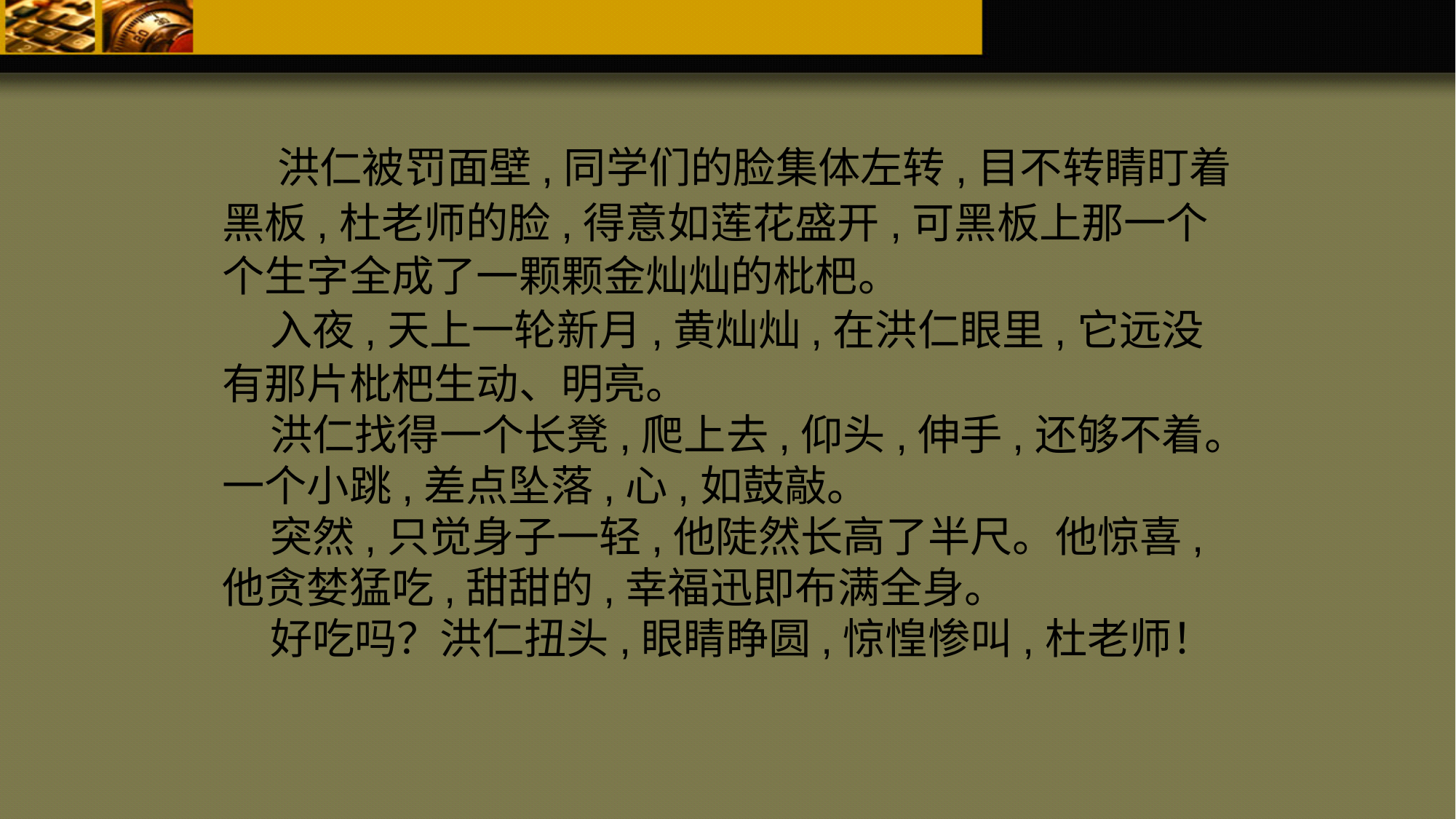

洪仁被罚面壁,同学们的脸集体左转,目不转睛盯着黑板,杜老师的脸,得意如莲花盛开,可黑板上那一个个生字全成了一颗颗金灿灿的枇杷。
    入夜,天上一轮新月,黄灿灿,在洪仁眼里,它远没有那片枇杷生动、明亮。
    洪仁找得一个长凳,爬上去,仰头,伸手,还够不着。一个小跳,差点坠落,心,如鼓敲。
    突然,只觉身子一轻,他陡然长高了半尺。他惊喜,他贪婪猛吃,甜甜的,幸福迅即布满全身。
    好吃吗？洪仁扭头,眼睛睁圆,惊惶惨叫,杜老师！